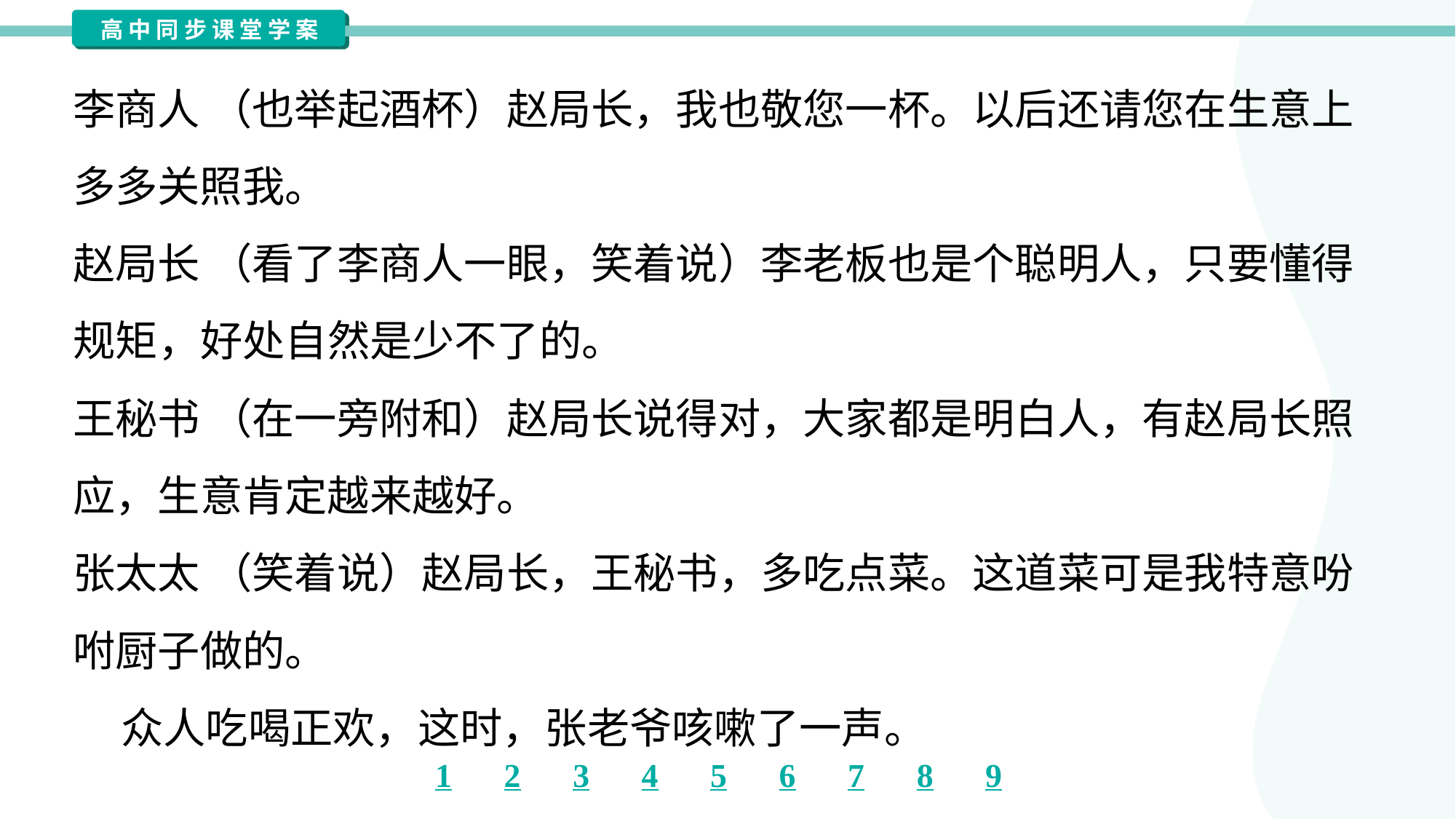

李商人 （也举起酒杯）赵局长，我也敬您一杯。以后还请您在生意上
多多关照我。
赵局长 （看了李商人一眼，笑着说）李老板也是个聪明人，只要懂得
规矩，好处自然是少不了的。
王秘书 （在一旁附和）赵局长说得对，大家都是明白人，有赵局长照
应，生意肯定越来越好。
张太太 （笑着说）赵局长，王秘书，多吃点菜。这道菜可是我特意吩
咐厨子做的。
    众人吃喝正欢，这时，张老爷咳嗽了一声。